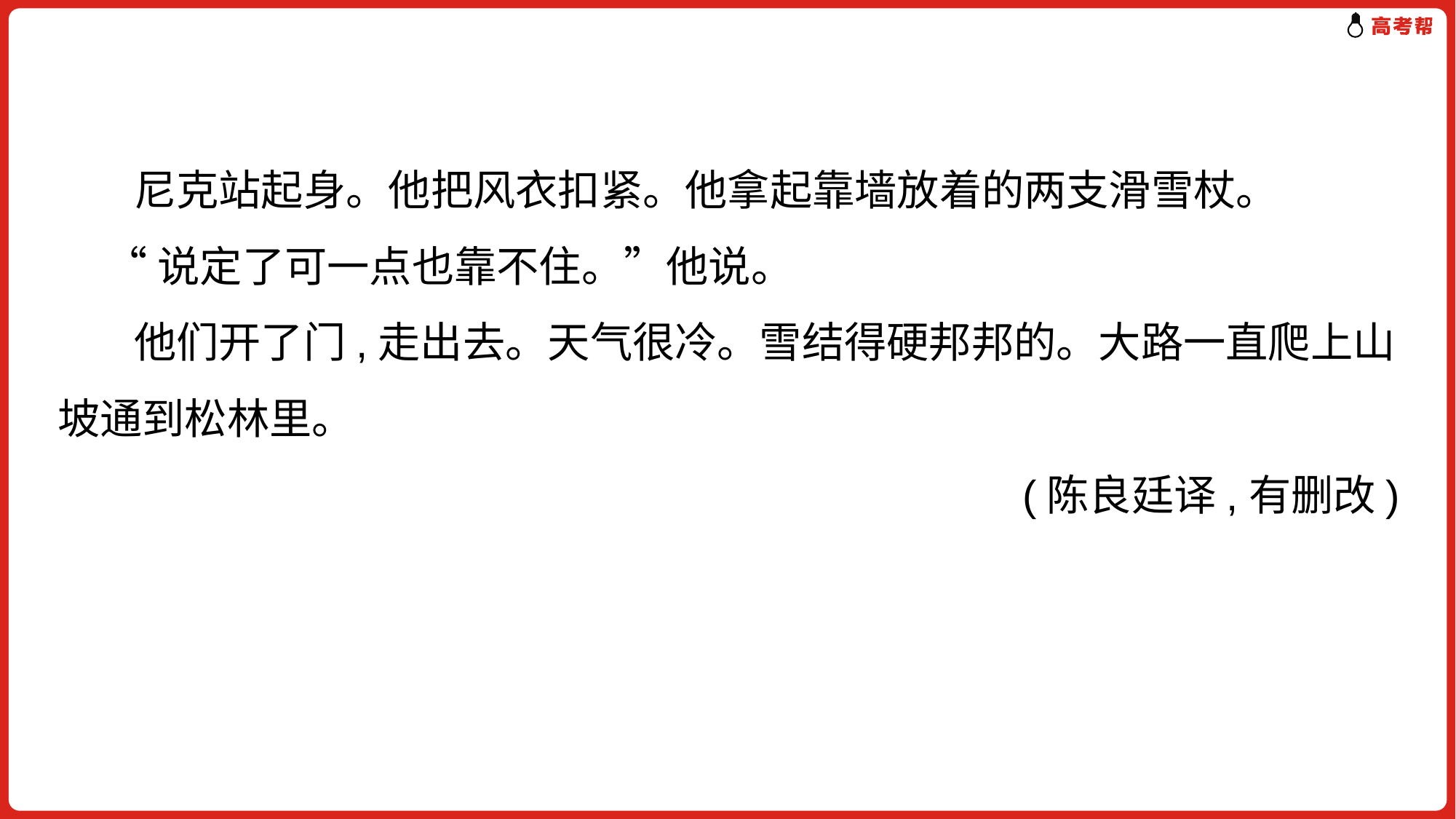

尼克站起身。他把风衣扣紧。他拿起靠墙放着的两支滑雪杖。
     “说定了可一点也靠不住。”他说。
       他们开了门,走出去。天气很冷。雪结得硬邦邦的。大路一直爬上山坡通到松林里。
(陈良廷译,有删改)